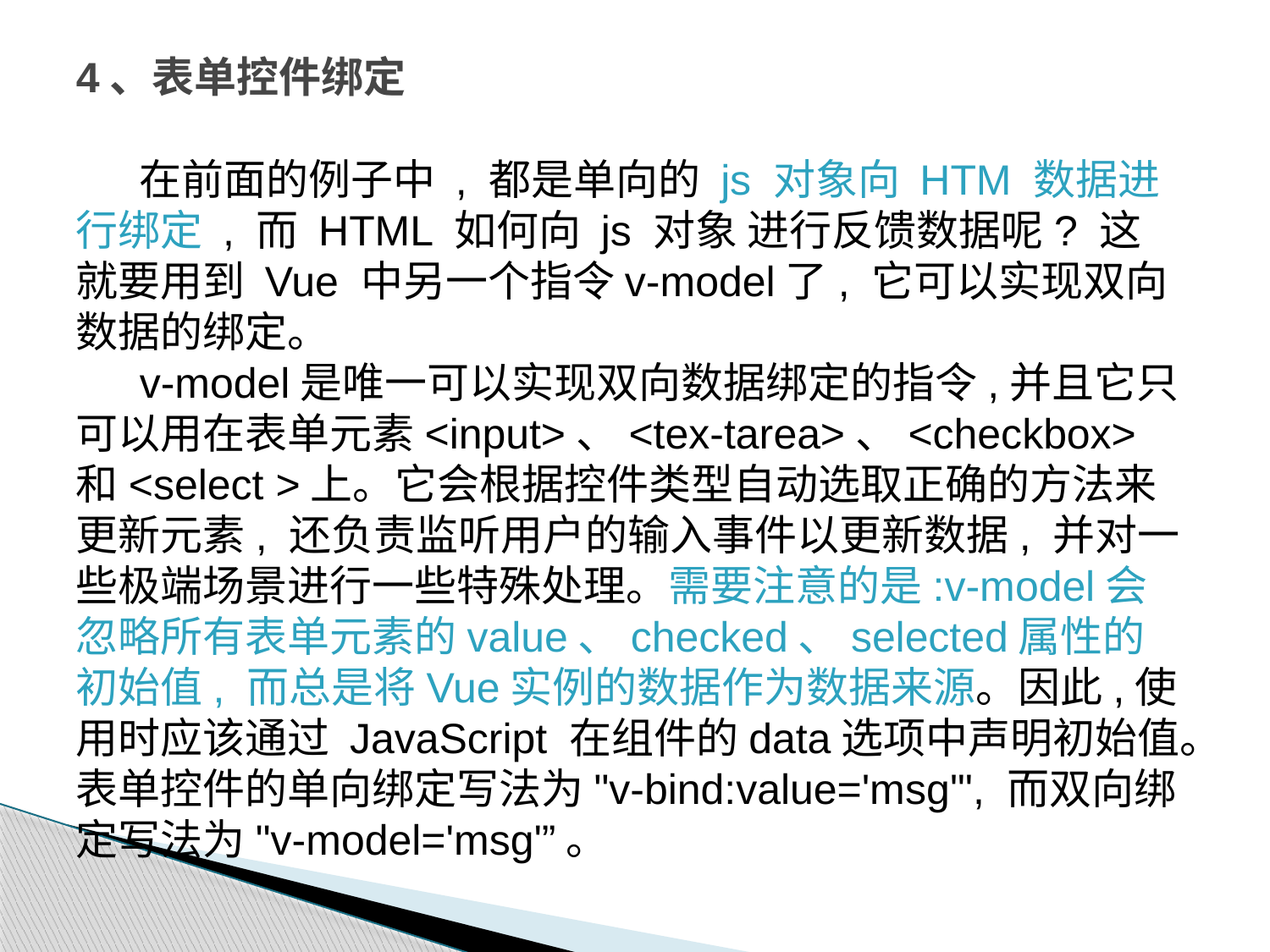

# 4、表单控件绑定
在前面的例子中 , 都是单向的 js 对象向 HTM 数据进行绑定 , 而 HTML 如何向 js 对象 进行反馈数据呢? 这就要用到 Vue 中另一个指令v-model了, 它可以实现双向数据的绑定。
v-model是唯一可以实现双向数据绑定的指令,并且它只可以用在表单元素<input>、<tex-tarea>、<checkbox>和<select >上。它会根据控件类型自动选取正确的方法来更新元素, 还负责监听用户的输入事件以更新数据, 并对一些极端场景进行一些特殊处理。需要注意的是:v-model会忽略所有表单元素的value、checked、selected属性的初始值, 而总是将Vue实例的数据作为数据来源。因此,使用时应该通过 JavaScript 在组件的data选项中声明初始值。表单控件的单向绑定写法为"v-bind:value='msg'", 而双向绑定写法为"v-model='msg'”。